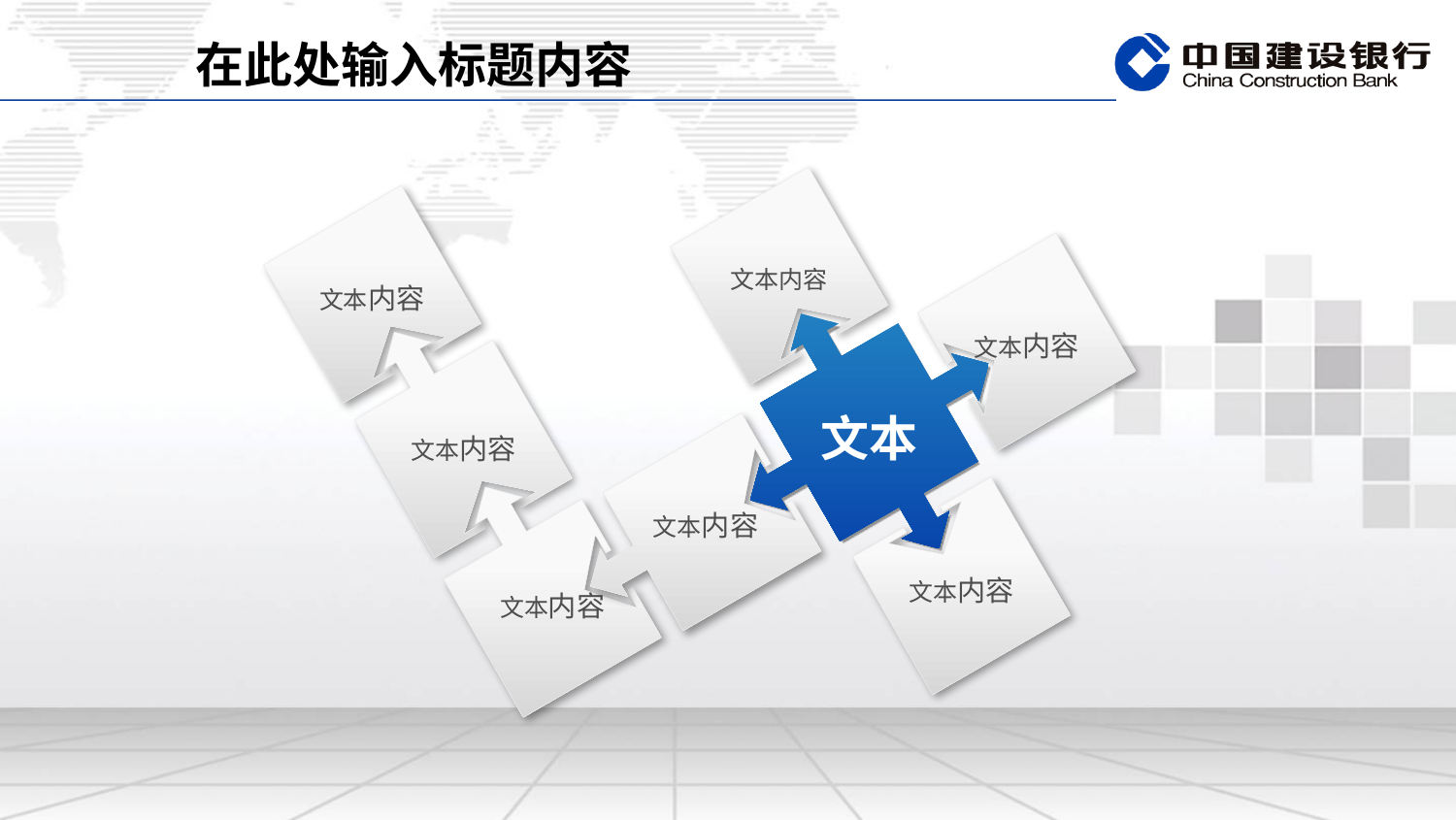

在此处输入标题内容
文本内容
文本内容
文本内容
文本
文本内容
文本内容
文本内容
文本内容